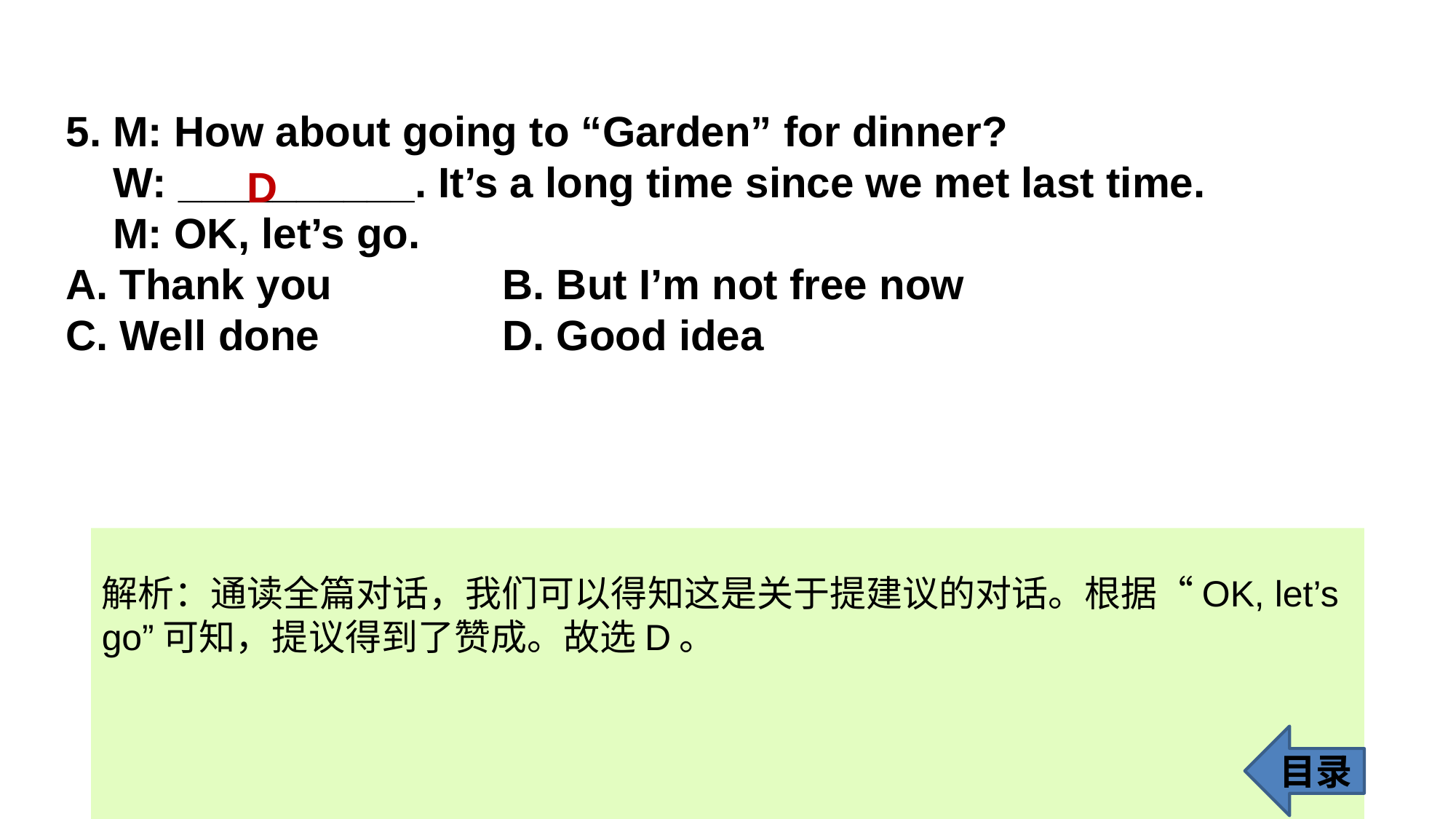

5. M: How about going to “Garden” for dinner?
    W: __________. It’s a long time since we met last time.
    M: OK, let’s go.
A. Thank you 		B. But I’m not free now
C. Well done 		D. Good idea
D

解析：通读全篇对话，我们可以得知这是关于提建议的对话。根据“OK, let’s go”可知，提议得到了赞成。故选D。
目录
9